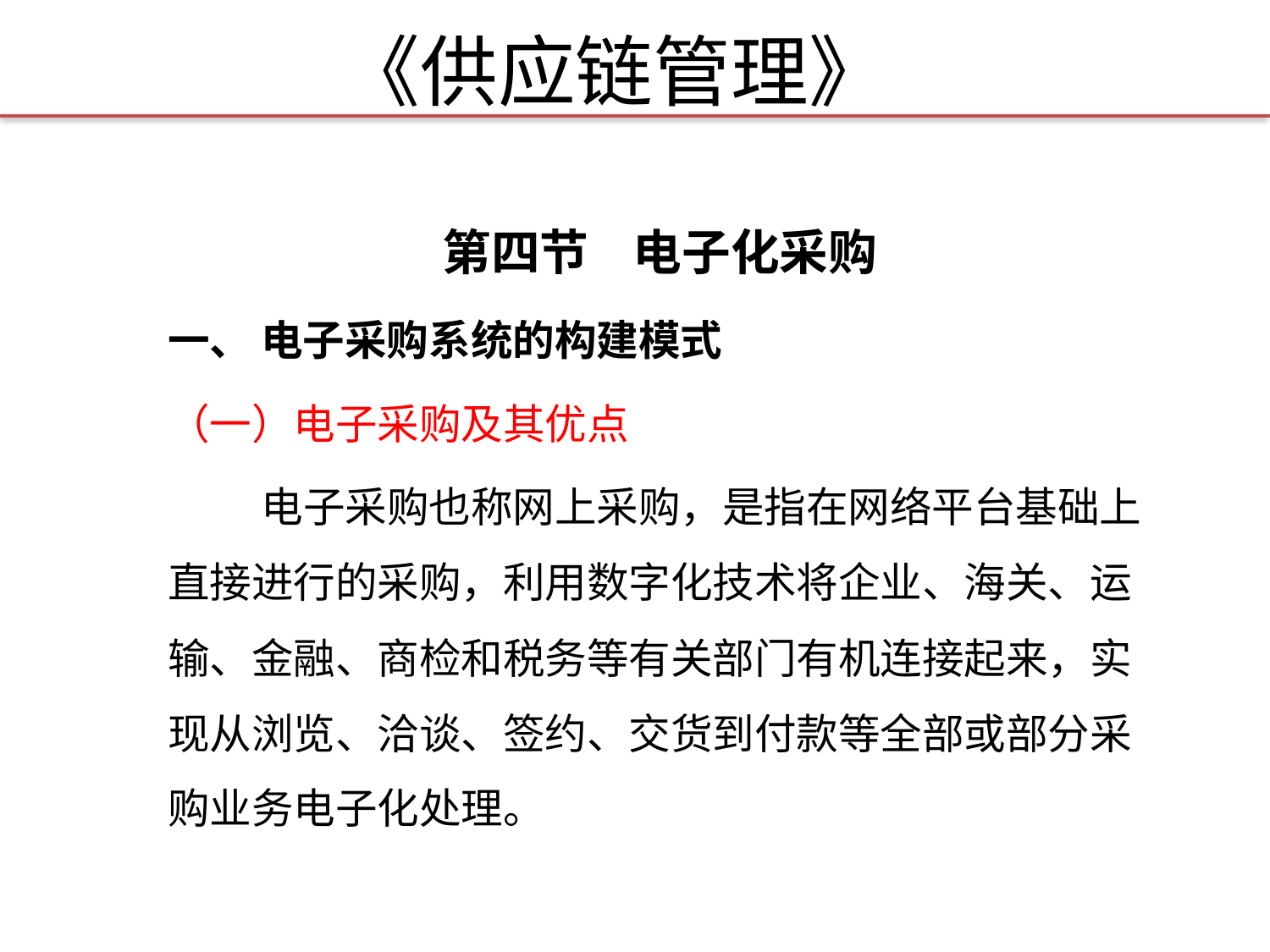

# 《供应链管理》
第四节    电子化采购
一、 电子采购系统的构建模式
（一）电子采购及其优点
         电子采购也称网上采购，是指在网络平台基础上直接进行的采购，利用数字化技术将企业、海关、运输、金融、商检和税务等有关部门有机连接起来，实现从浏览、洽谈、签约、交货到付款等全部或部分采购业务电子化处理。